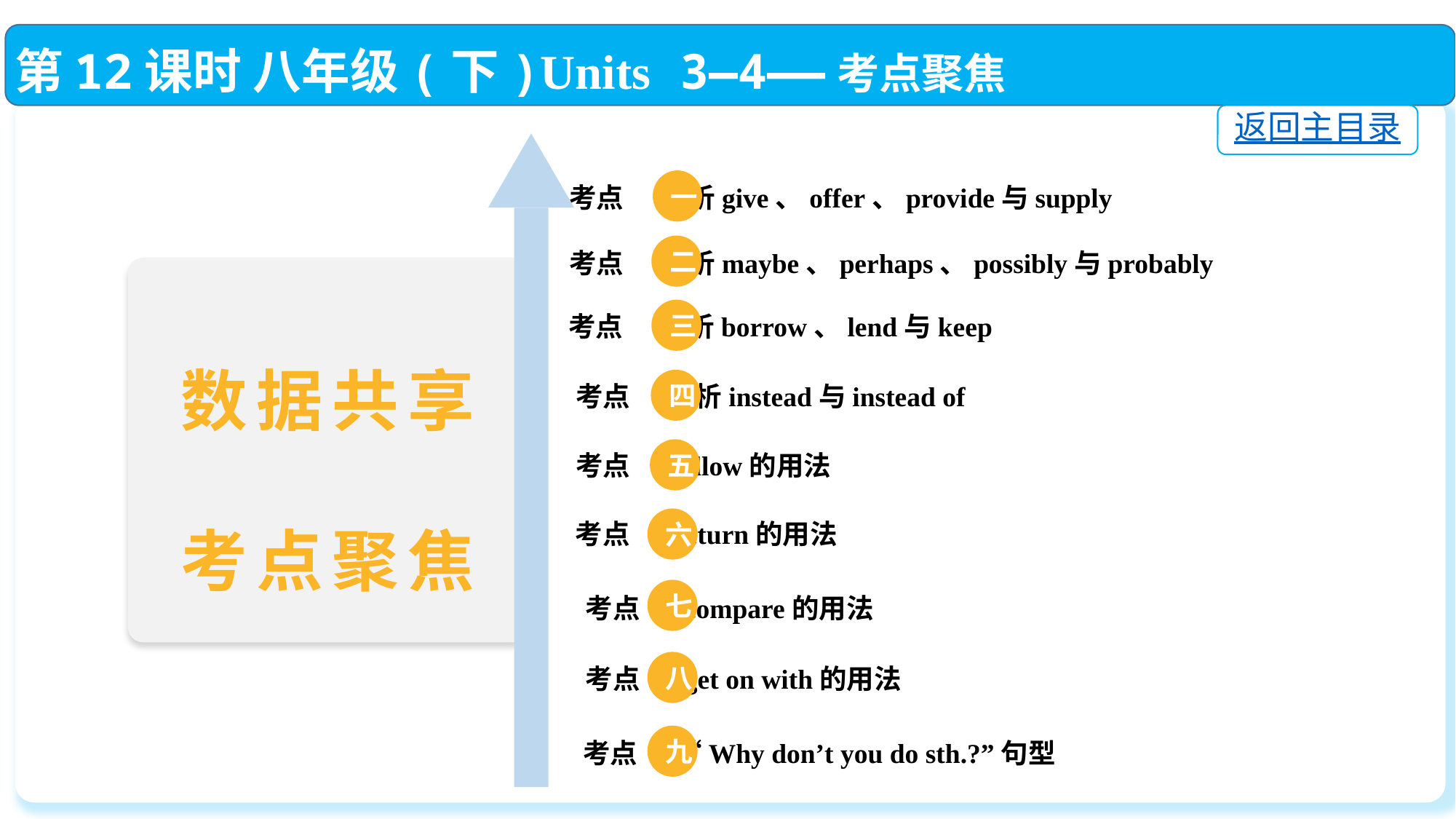

第12课时 八年级(下)Units 3—4——考点聚焦

返回主目录

一
   考点      辨析give、offer、provide与supply

二
   考点      辨析maybe、perhaps、possibly与probably

三
   考点      辨析borrow、lend与keep
数据共享
考点聚焦
四
  考点      辨析instead与instead of
五
  考点       allow的用法
六
  考点      return的用法
七
 考点      compare的用法
八
 考点      get on with的用法
九
 考点      “Why don’t you do sth.?”句型